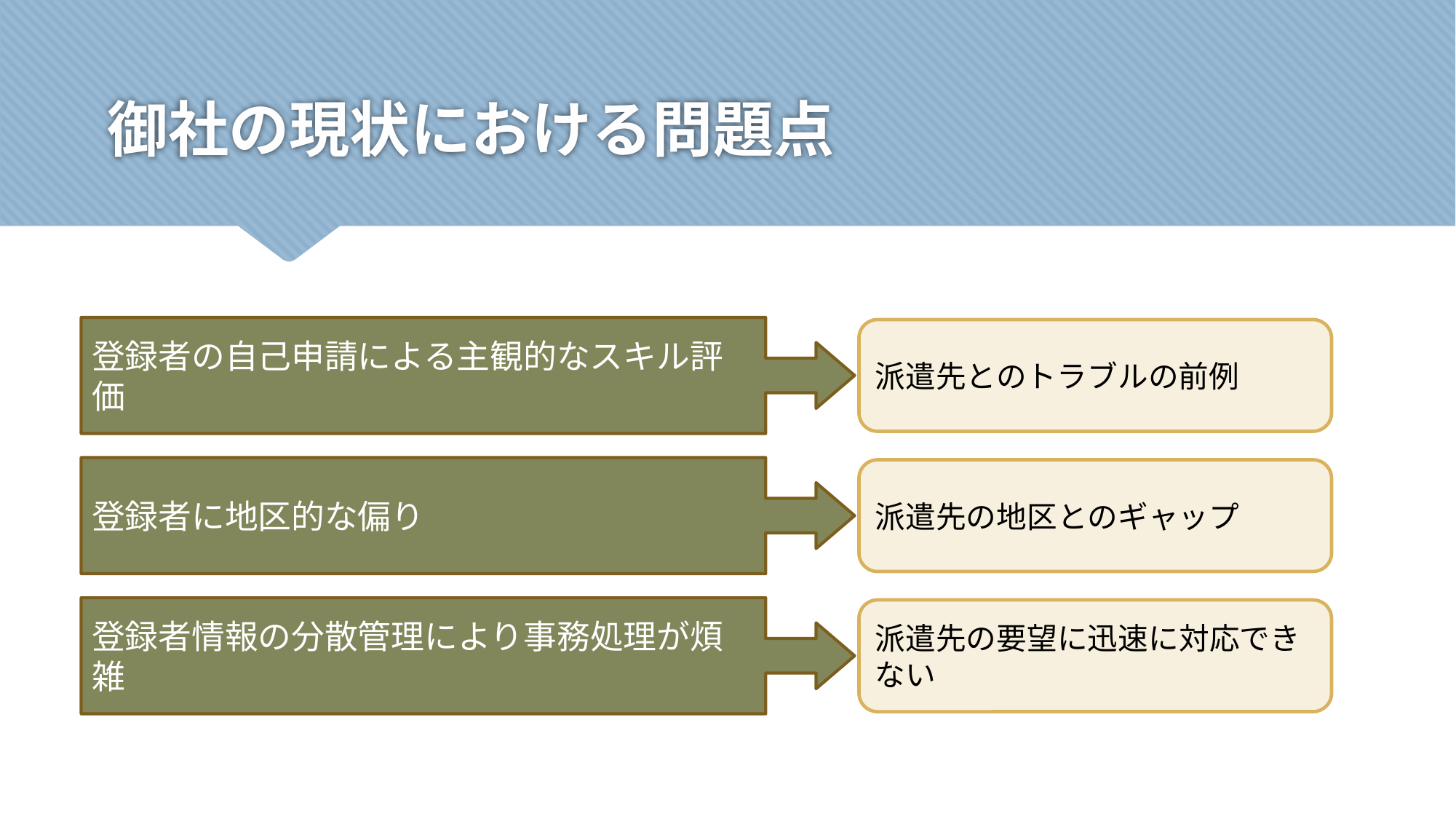

# 御社の現状における問題点
登録者の自己申請による主観的なスキル評価
派遣先とのトラブルの前例
登録者に地区的な偏り
派遣先の地区とのギャップ
登録者情報の分散管理により事務処理が煩雑
派遣先の要望に迅速に対応できない